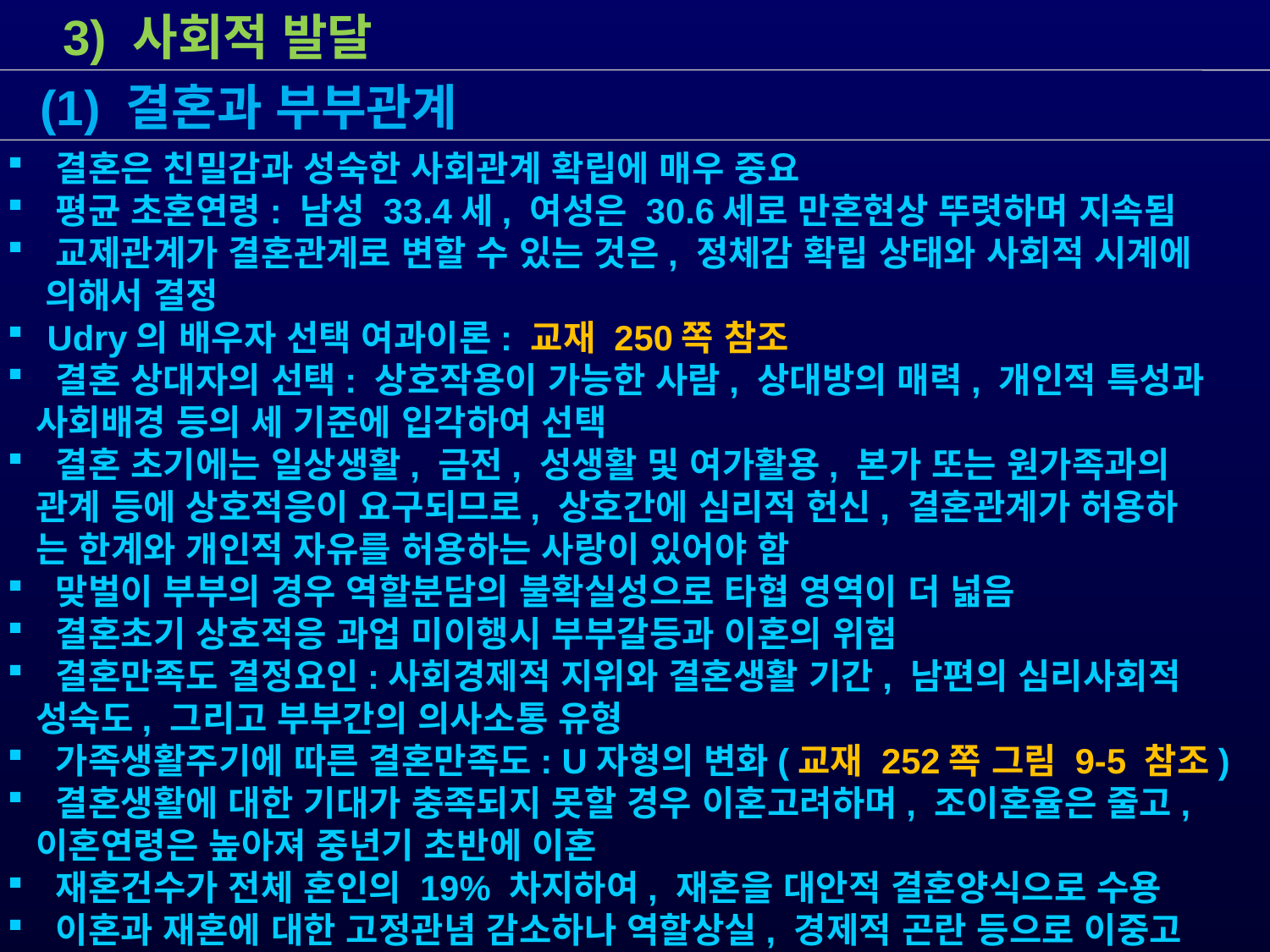

3) 사회적 발달

  (1) 결혼과 부부관계

 결혼은 친밀감과 성숙한 사회관계 확립에 매우 중요
 평균 초혼연령: 남성 33.4세, 여성은 30.6세로 만혼현상 뚜렷하며 지속됨
 교제관계가 결혼관계로 변할 수 있는 것은, 정체감 확립 상태와 사회적 시계에
   의해서 결정
 Udry의 배우자 선택 여과이론: 교재 250쪽 참조
 결혼 상대자의 선택: 상호작용이 가능한 사람, 상대방의 매력, 개인적 특성과
  사회배경 등의 세 기준에 입각하여 선택
 결혼 초기에는 일상생활, 금전, 성생활 및 여가활용, 본가 또는 원가족과의
  관계 등에 상호적응이 요구되므로, 상호간에 심리적 헌신, 결혼관계가 허용하
  는 한계와 개인적 자유를 허용하는 사랑이 있어야 함
 맞벌이 부부의 경우 역할분담의 불확실성으로 타협 영역이 더 넓음
 결혼초기 상호적응 과업 미이행시 부부갈등과 이혼의 위험
 결혼만족도 결정요인:사회경제적 지위와 결혼생활 기간, 남편의 심리사회적
  성숙도, 그리고 부부간의 의사소통 유형
 가족생활주기에 따른 결혼만족도: U자형의 변화(교재 252쪽 그림 9-5 참조)
 결혼생활에 대한 기대가 충족되지 못할 경우 이혼고려하며, 조이혼율은 줄고,
  이혼연령은 높아져 중년기 초반에 이혼
 재혼건수가 전체 혼인의 19% 차지하여, 재혼을 대안적 결혼양식으로 수용
 이혼과 재혼에 대한 고정관념 감소하나 역할상실, 경제적 곤란 등으로 이중고